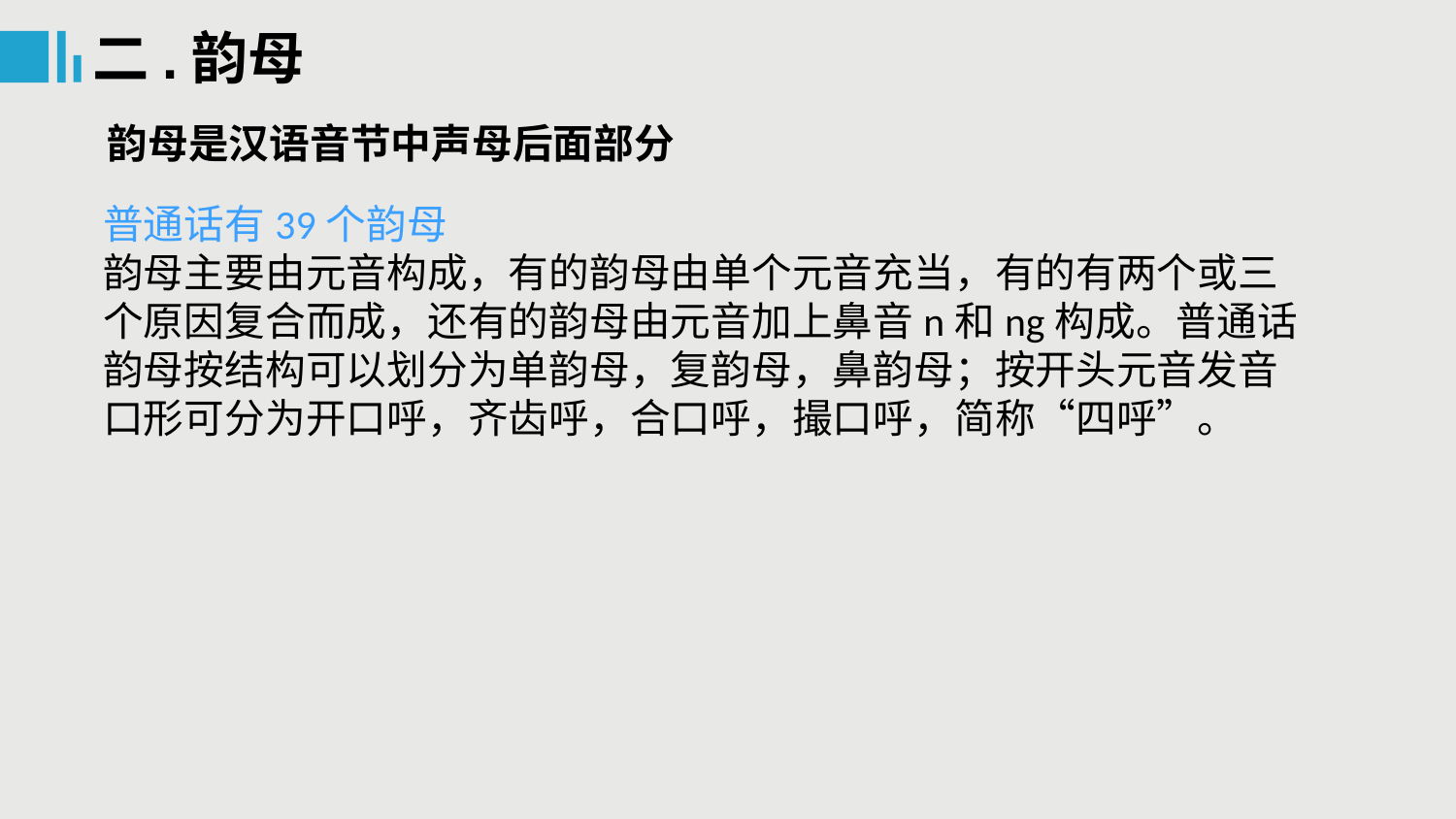

二.韵母

韵母是汉语音节中声母后面部分
普通话有39个韵母
韵母主要由元音构成，有的韵母由单个元音充当，有的有两个或三个原因复合而成，还有的韵母由元音加上鼻音n和ng构成。普通话韵母按结构可以划分为单韵母，复韵母，鼻韵母；按开头元音发音口形可分为开口呼，齐齿呼，合口呼，撮口呼，简称“四呼”。